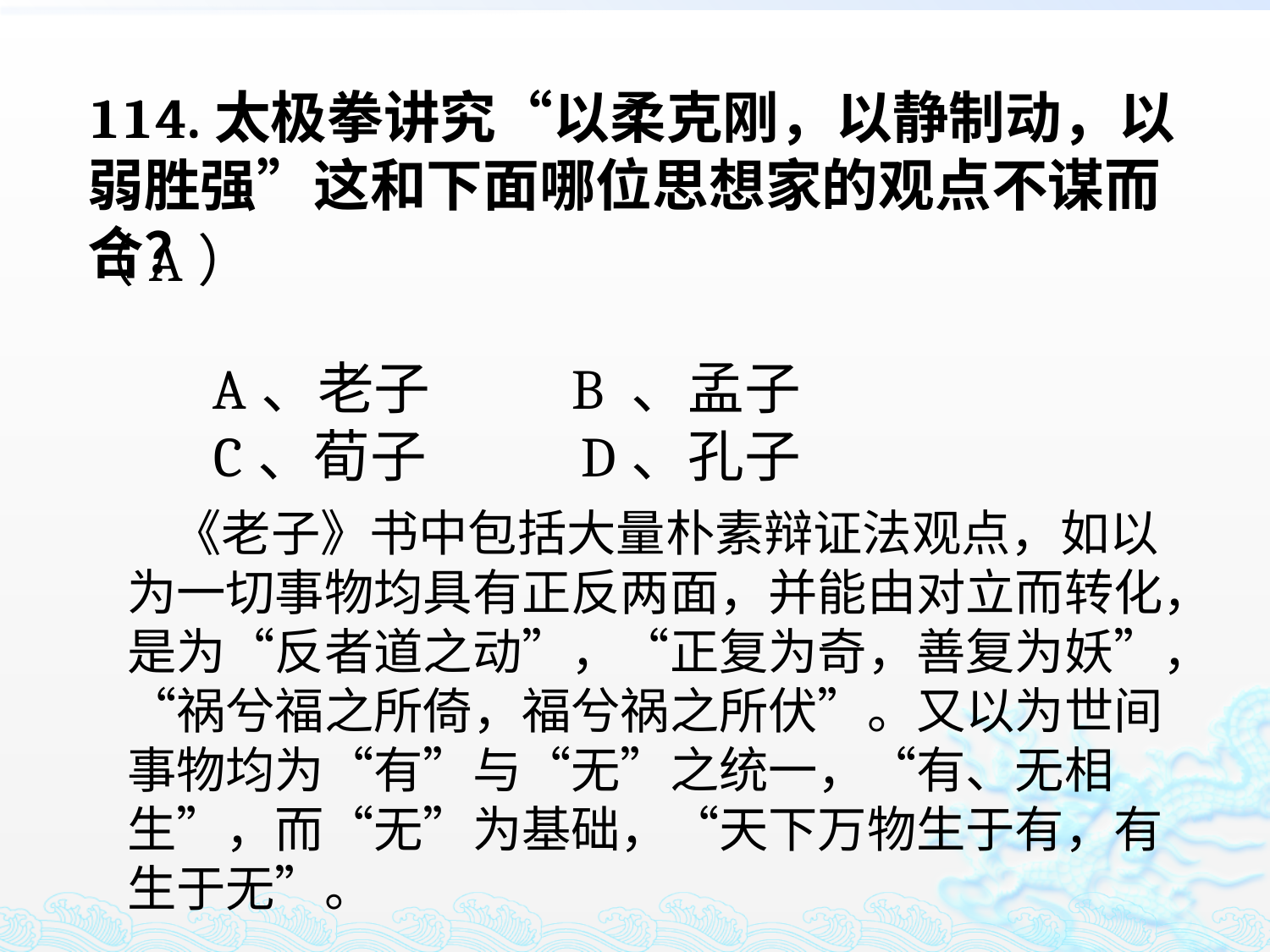

114.太极拳讲究“以柔克刚，以静制动，以弱胜强”这和下面哪位思想家的观点不谋而合？

          A、老子          B 、孟子
          C、荀子           D、孔子
（A）
   《老子》书中包括大量朴素辩证法观点，如以为一切事物均具有正反两面，并能由对立而转化，是为“反者道之动”，“正复为奇，善复为妖”，“祸兮福之所倚，福兮祸之所伏”。又以为世间事物均为“有”与“无”之统一，“有、无相生”，而“无”为基础，“天下万物生于有，有生于无”。